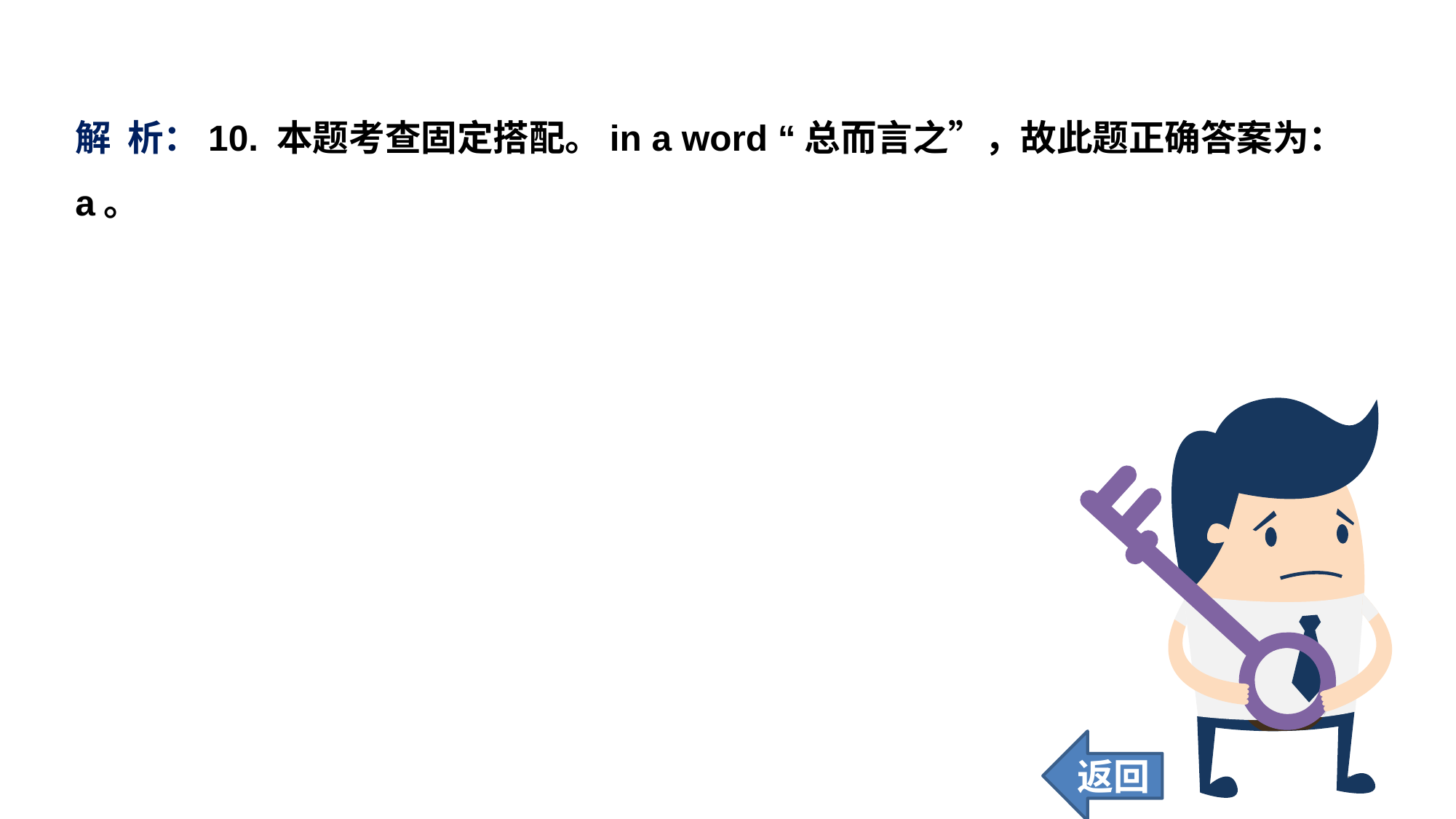

解  析：10. 本题考查固定搭配。in a word “总而言之”，故此题正确答案为：a。

返回
169